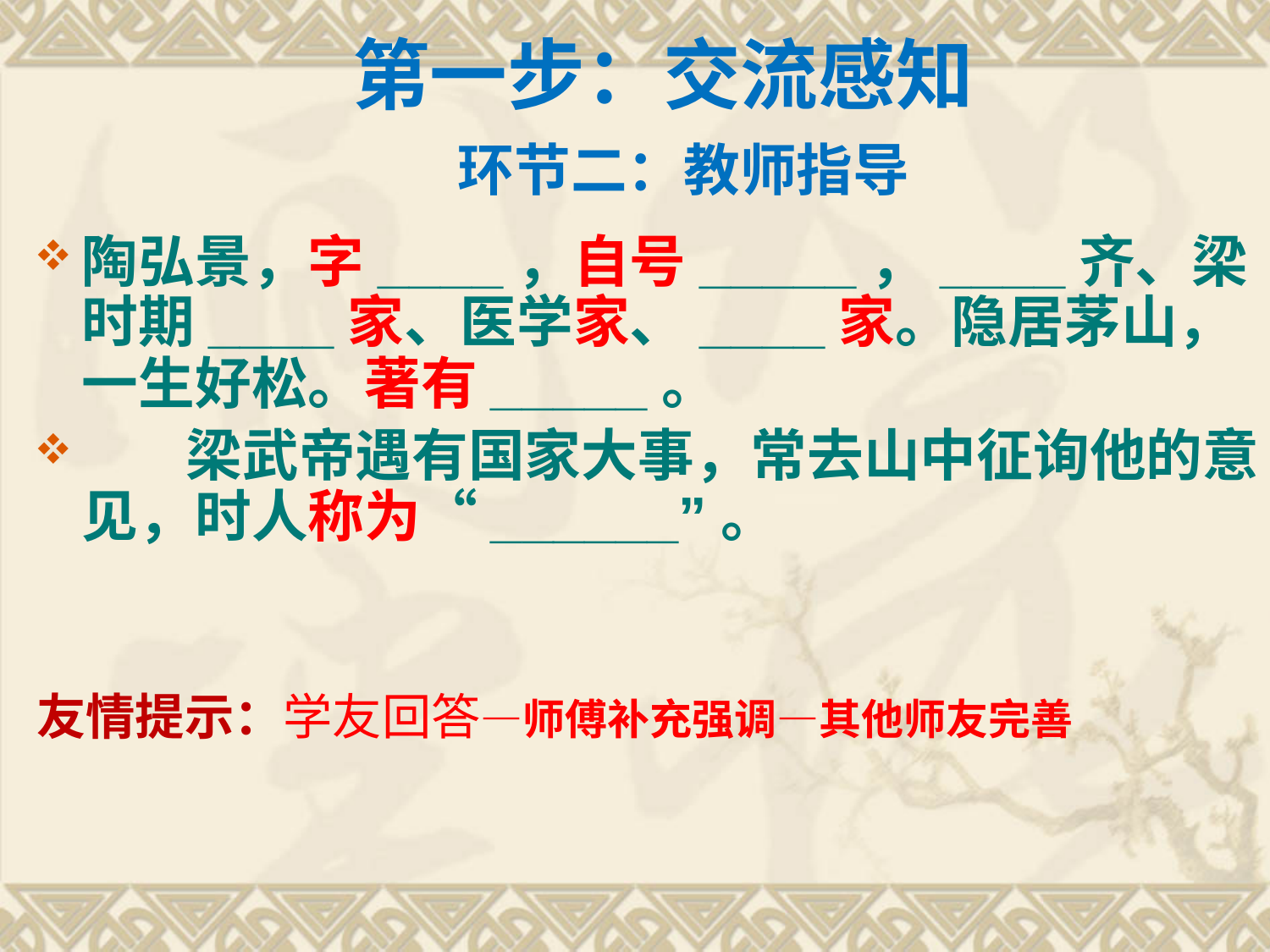

# 第一步：交流感知
环节二：教师指导
陶弘景，字____，自号_____，____齐、梁时期____家、医学家、____家。隐居茅山，一生好松。著有_____。
       梁武帝遇有国家大事，常去山中征询他的意见，时人称为“______”。

友情提示：学友回答—师傅补充强调—其他师友完善